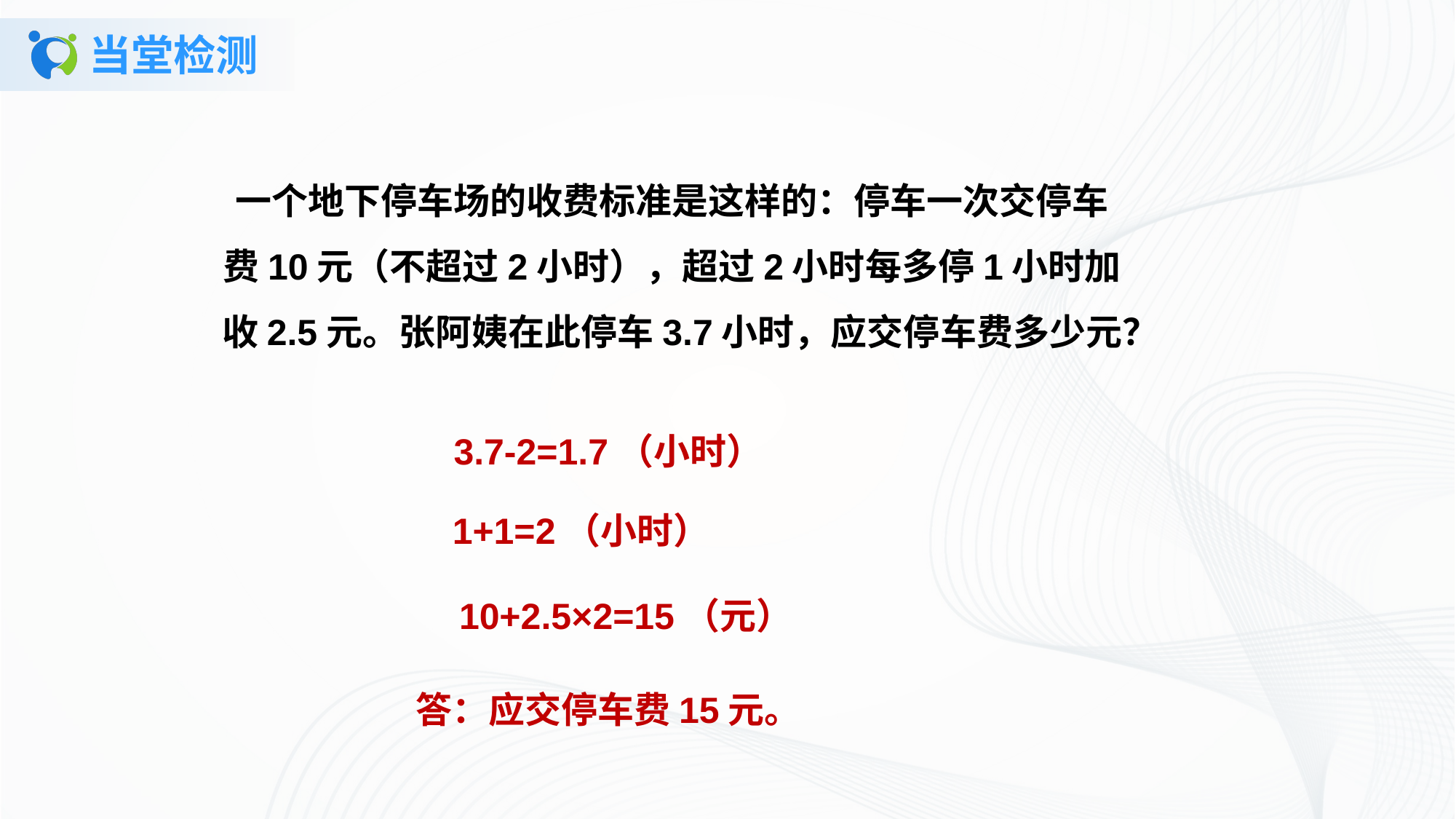

# 当堂检测
一个地下停车场的收费标准是这样的：停车一次交停车费10元（不超过2小时），超过2小时每多停1小时加收2.5元。张阿姨在此停车3.7小时，应交停车费多少元？
3.7-2=1.7（小时）
1+1=2（小时）
答：应交停车费15元。
10+2.5×2=15（元）